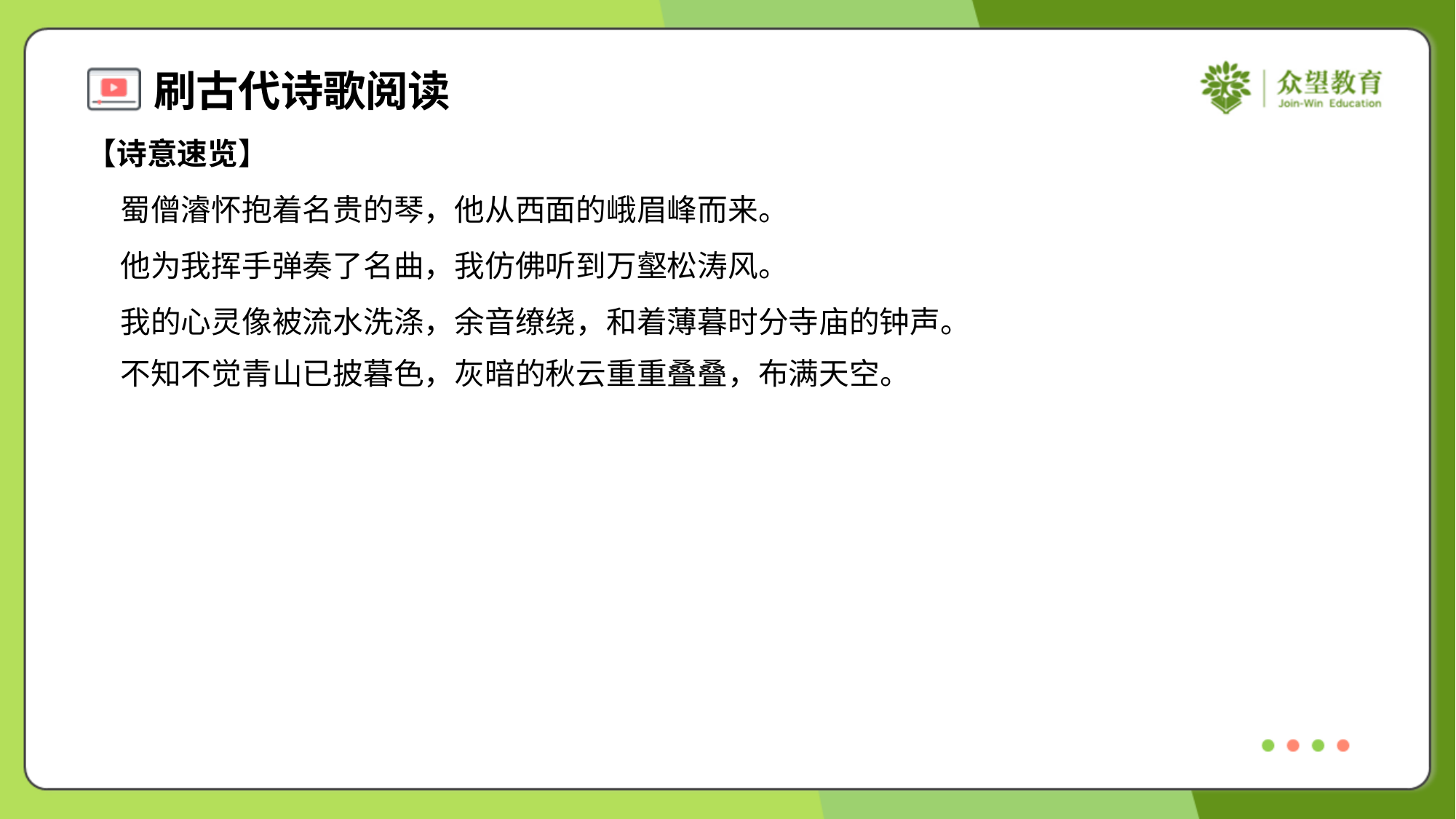

【诗意速览】
    蜀僧濬怀抱着名贵的琴，他从西面的峨眉峰而来。
    他为我挥手弹奏了名曲，我仿佛听到万壑松涛风。
    我的心灵像被流水洗涤，余音缭绕，和着薄暮时分寺庙的钟声。
    不知不觉青山已披暮色，灰暗的秋云重重叠叠，布满天空。